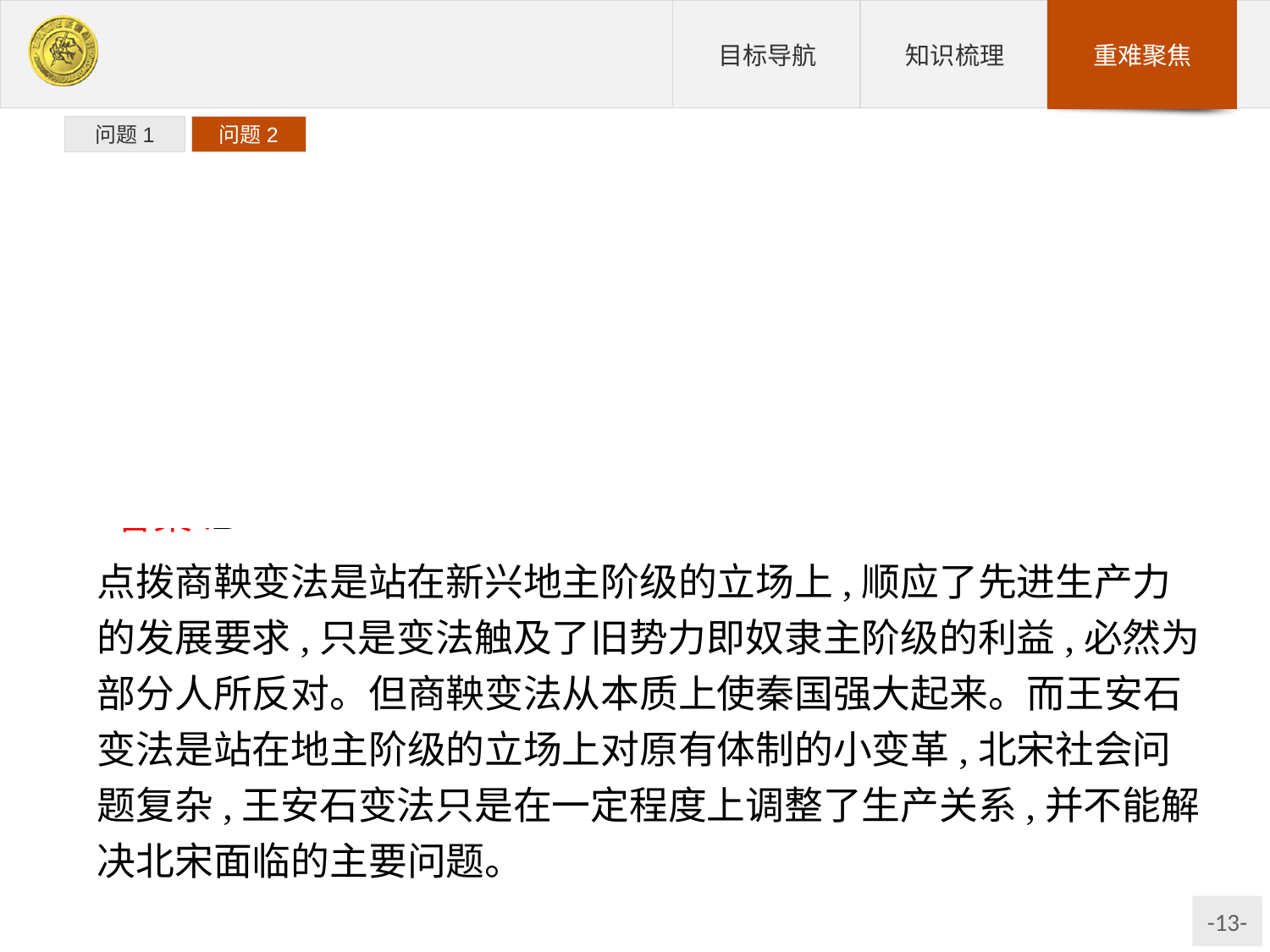

问题1
问题2
解析:根据所学知识,可知在土地问题上,商鞅变法废除井田制,以法律形式承认土地私有,允许土地买卖,改变了奴隶社会的土地国有制;而王安石变法是在北宋中期进行的改革,旨在通过调整生产关系以促进生产力的发展,并未改变封建社会的土地私有制度。所以选D项。
答案:D

点拨商鞅变法是站在新兴地主阶级的立场上,顺应了先进生产力的发展要求,只是变法触及了旧势力即奴隶主阶级的利益,必然为部分人所反对。但商鞅变法从本质上使秦国强大起来。而王安石变法是站在地主阶级的立场上对原有体制的小变革,北宋社会问题复杂,王安石变法只是在一定程度上调整了生产关系,并不能解决北宋面临的主要问题。